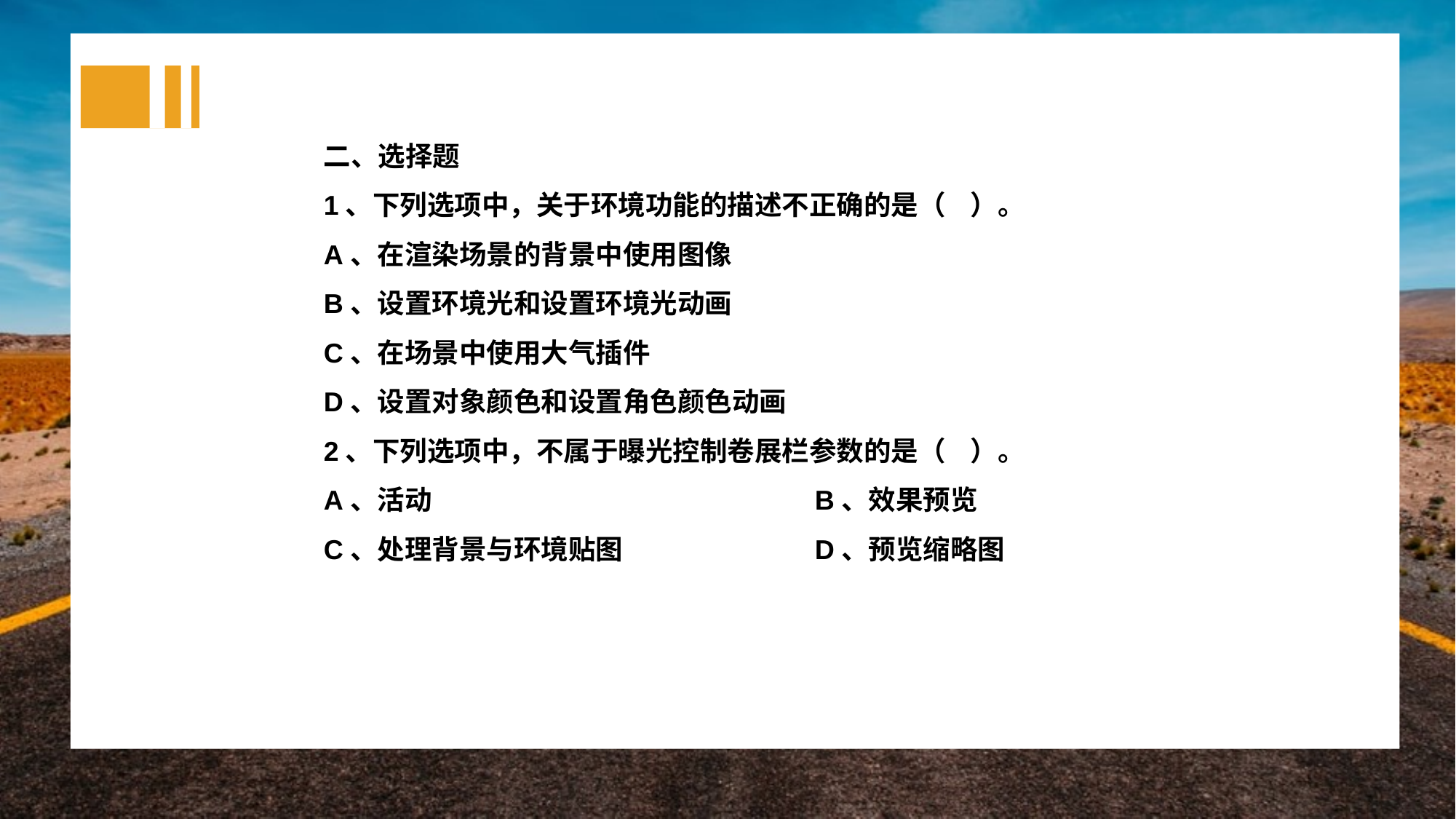

二、选择题
1、下列选项中，关于环境功能的描述不正确的是（    ）。
A、在渲染场景的背景中使用图像
B、设置环境光和设置环境光动画
C、在场景中使用大气插件
D、设置对象颜色和设置角色颜色动画
2、下列选项中，不属于曝光控制卷展栏参数的是（    ）。
A、活动				B、效果预览
C、处理背景与环境贴图		D、预览缩略图